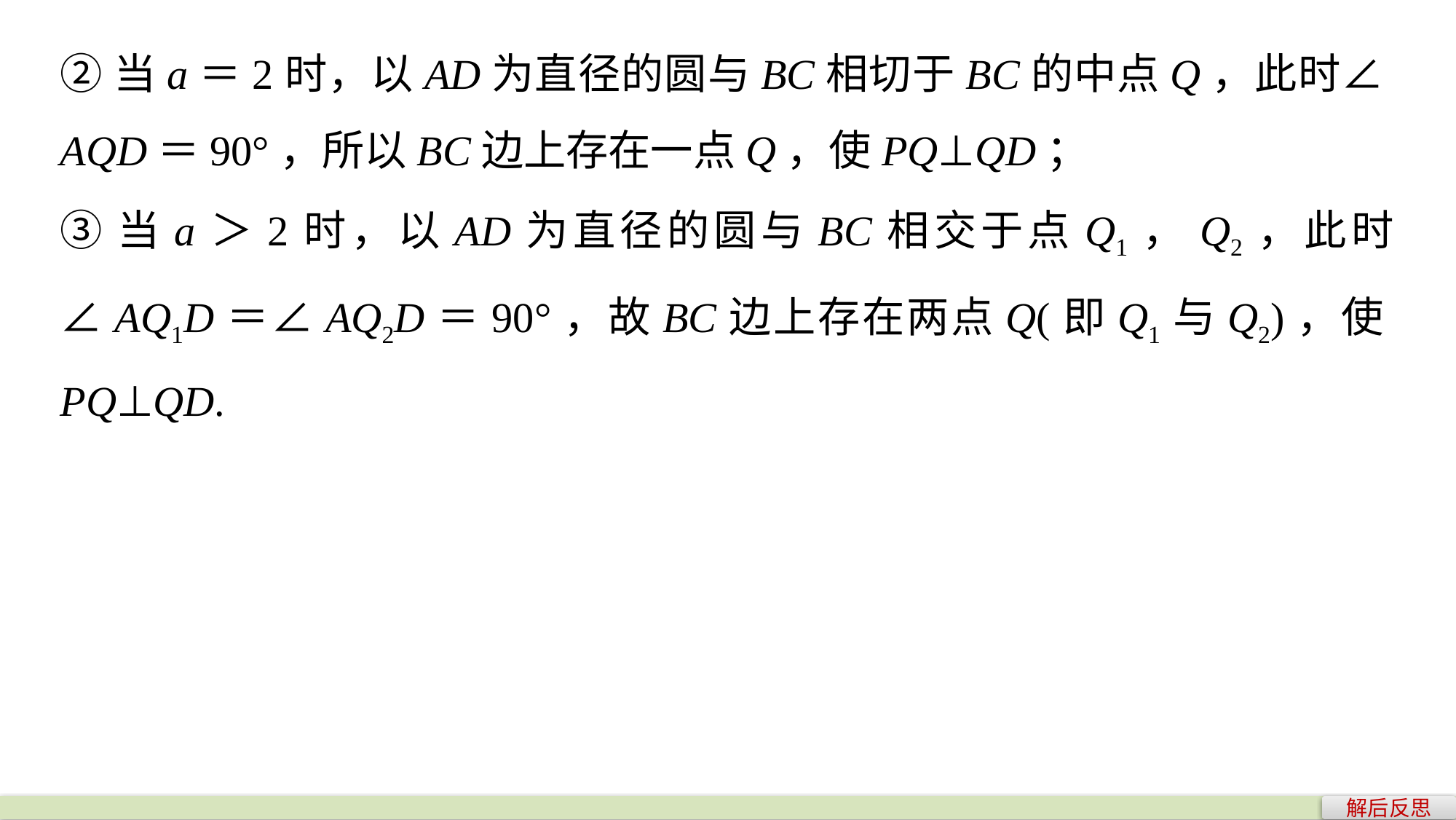

②当a＝2时，以AD为直径的圆与BC相切于BC的中点Q，此时∠AQD＝90°，所以BC边上存在一点Q，使PQ⊥QD；
③当a＞2时，以AD为直径的圆与BC相交于点Q1，Q2，此时∠AQ1D＝∠AQ2D＝90°，故BC边上存在两点Q(即Q1与Q2)，使PQ⊥QD.
解后反思